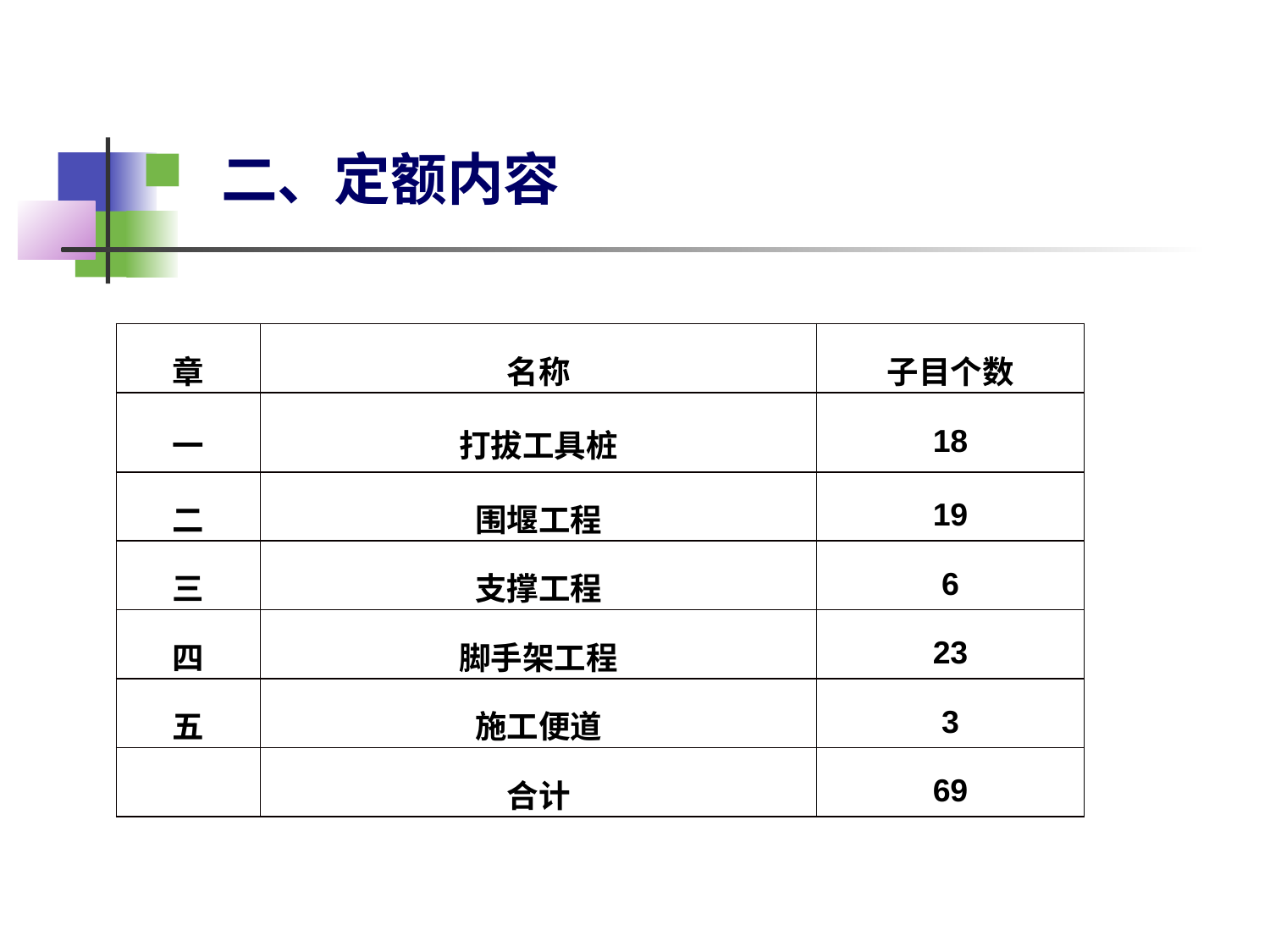

# 二、定额内容
| 章 | 名称 | 子目个数 |
| --- | --- | --- |
| 一 | 打拔工具桩 | 18 |
| 二 | 围堰工程 | 19 |
| 三 | 支撑工程 | 6 |
| 四 | 脚手架工程 | 23 |
| 五 | 施工便道 | 3 |
|  | 合计 | 69 |